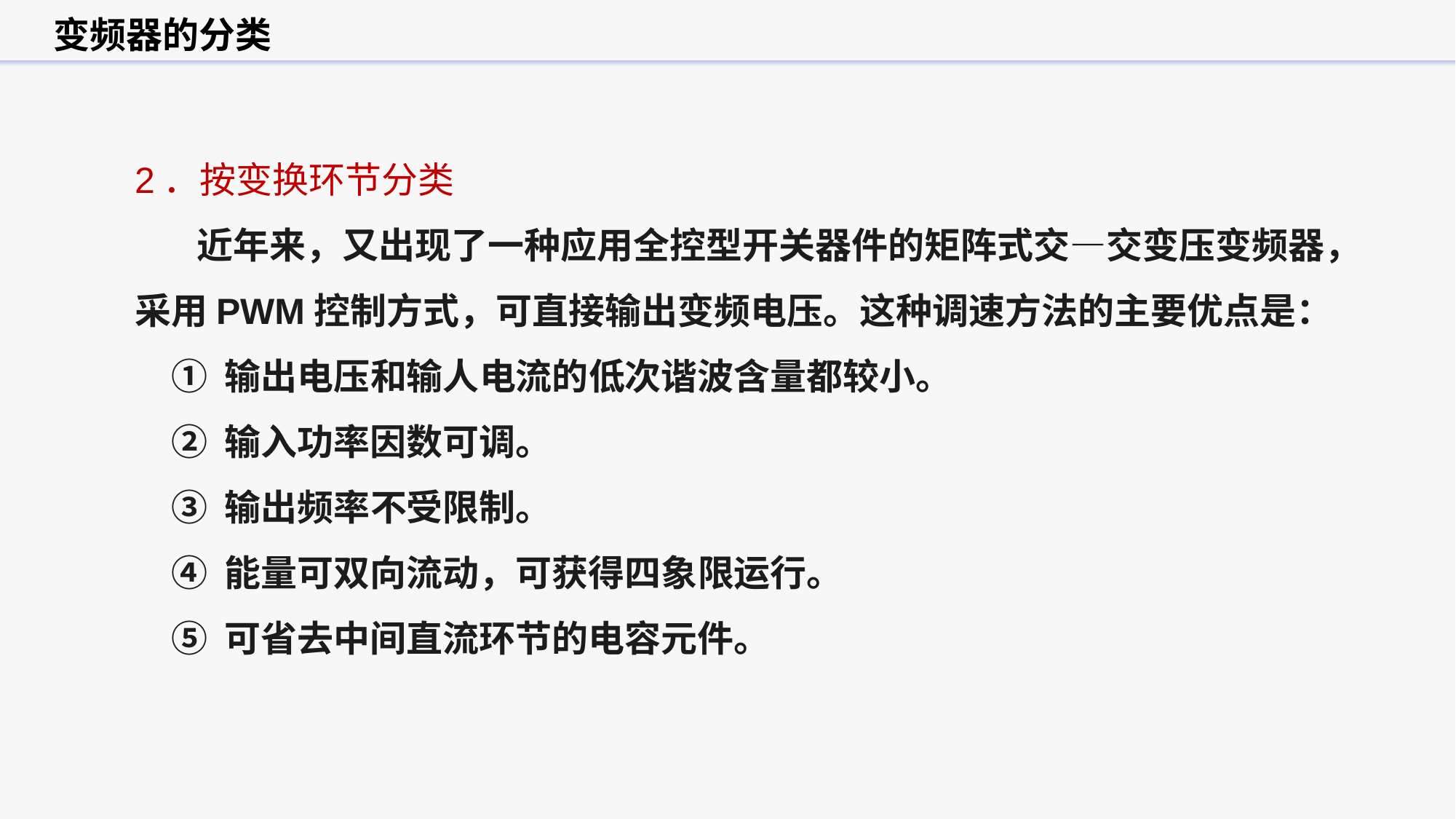

变频器的分类

2．按变换环节分类
  近年来，又出现了一种应用全控型开关器件的矩阵式交—交变压变频器，采用PWM控制方式，可直接输出变频电压。这种调速方法的主要优点是：
① 输出电压和输人电流的低次谐波含量都较小。
② 输入功率因数可调。
③ 输出频率不受限制。
④ 能量可双向流动，可获得四象限运行。
⑤ 可省去中间直流环节的电容元件。